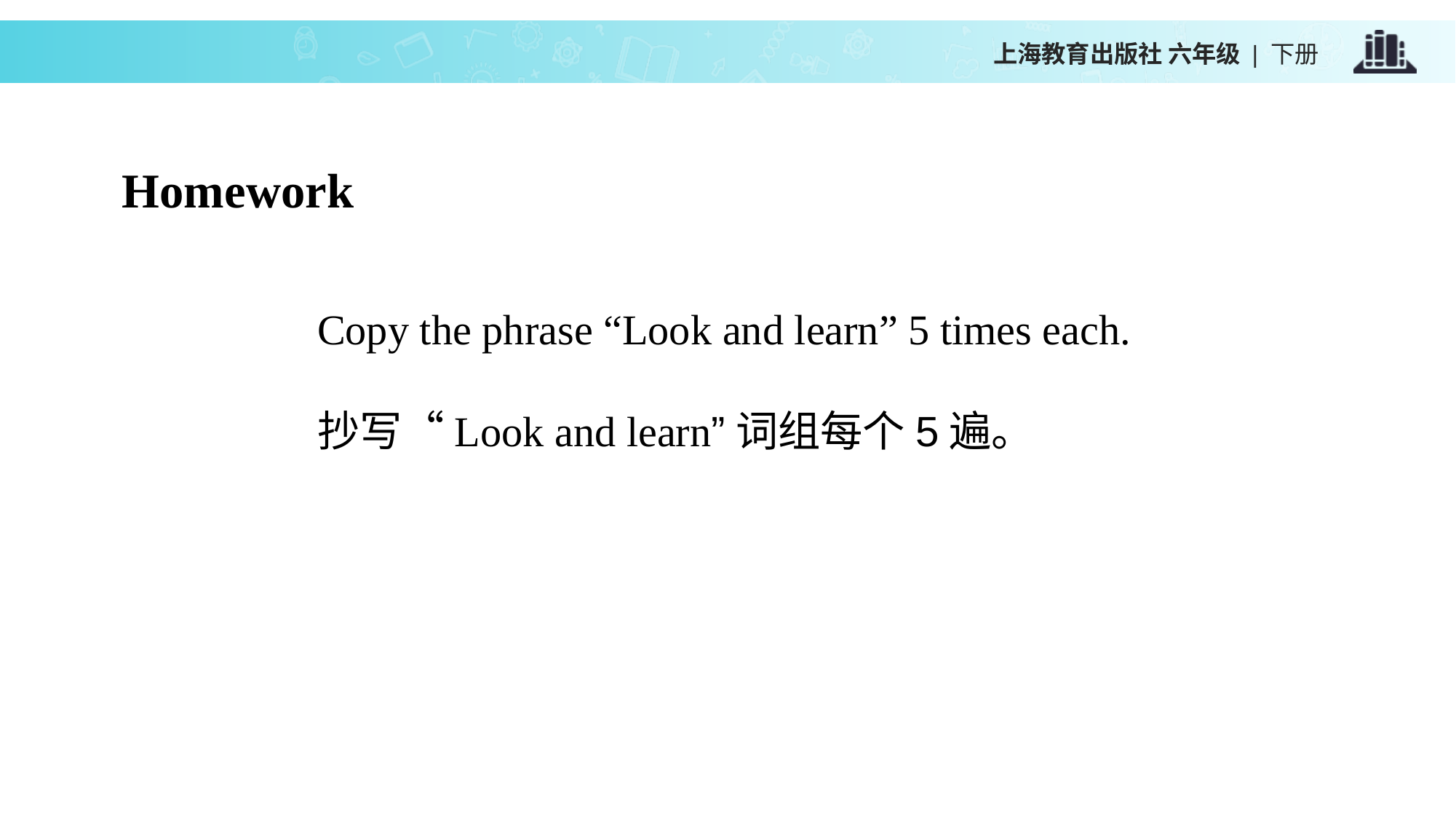

上海教育出版社 六年级 | 下册
Homework
Copy the phrase “Look and learn” 5 times each.

抄写“Look and learn”词组每个5遍。